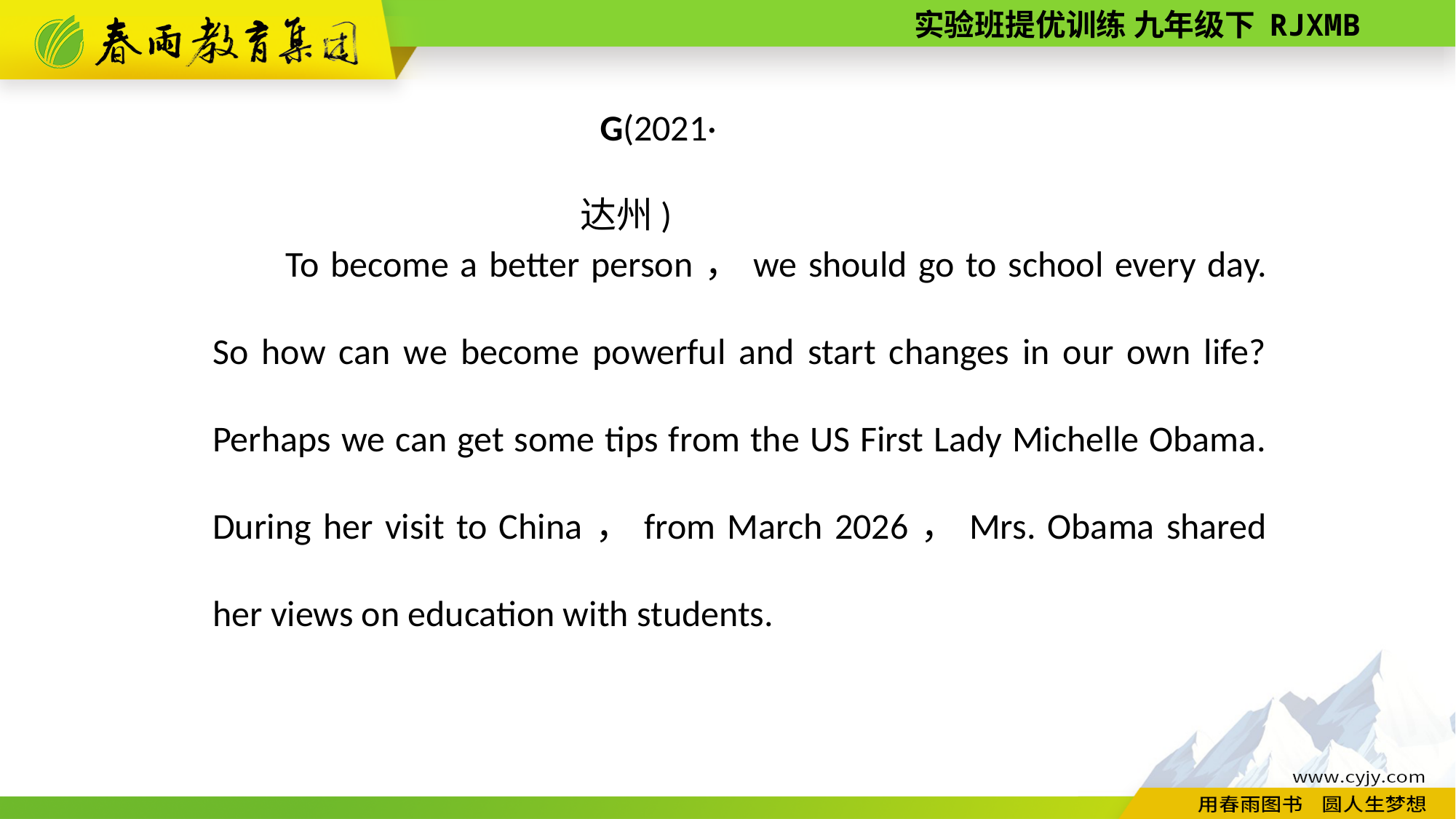

G(2021·达州)
To become a better person，we should go to school every day. So how can we become powerful and start changes in our own life? Perhaps we can get some tips from the US First Lady Michelle Obama. During her visit to China，from March 20­26，Mrs. Obama shared her views on education with students.